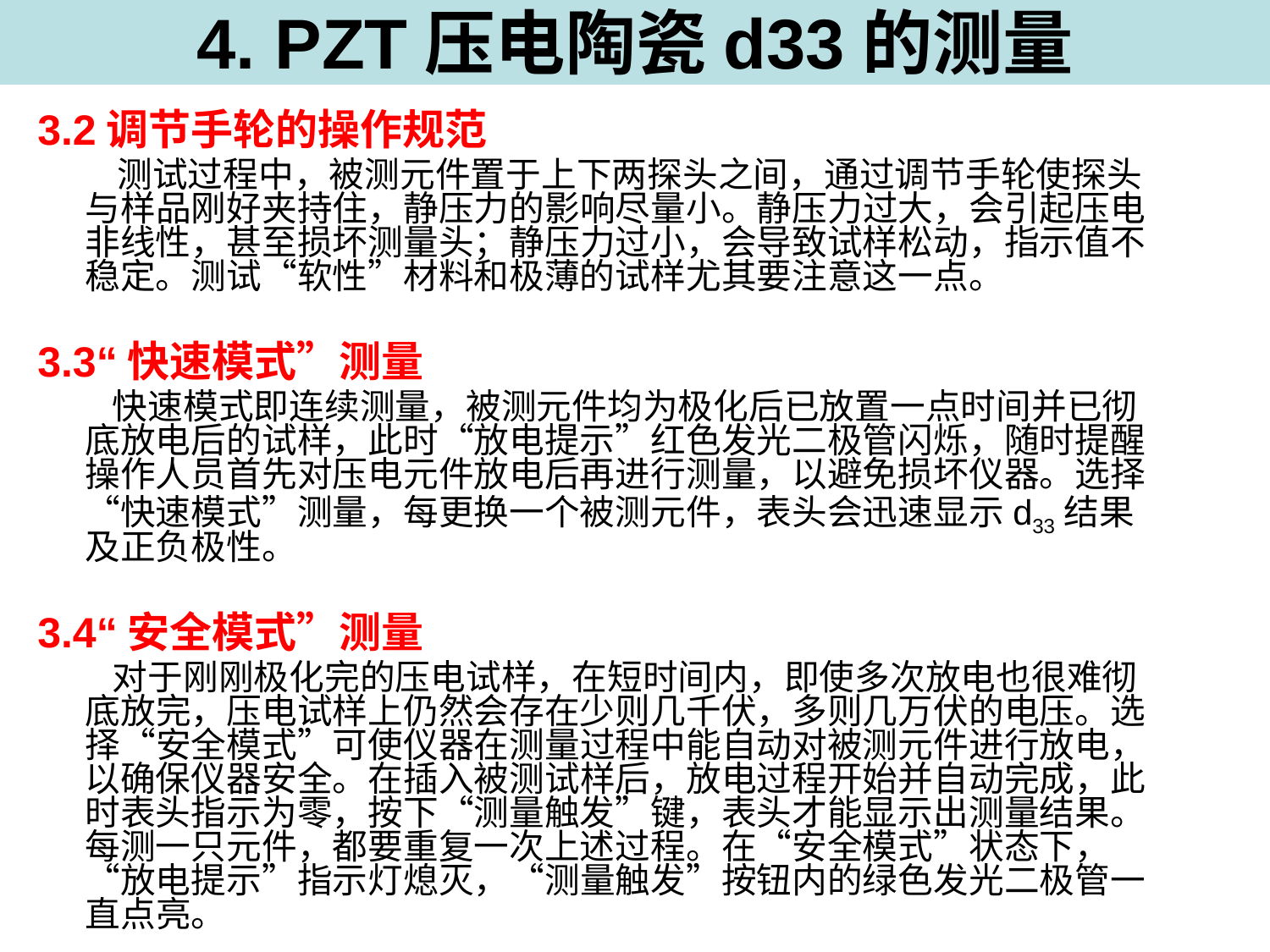

# 4. PZT压电陶瓷d33的测量
3.2调节手轮的操作规范
                测试过程中，被测元件置于上下两探头之间，通过调节手轮使探头与样品刚好夹持住，静压力的影响尽量小。静压力过大，会引起压电非线性，甚至损坏测量头；静压力过小，会导致试样松动，指示值不稳定。测试“软性”材料和极薄的试样尤其要注意这一点。

3.3“快速模式”测量
               快速模式即连续测量，被测元件均为极化后已放置一点时间并已彻底放电后的试样，此时“放电提示”红色发光二极管闪烁，随时提醒操作人员首先对压电元件放电后再进行测量，以避免损坏仪器。选择“快速模式”测量，每更换一个被测元件，表头会迅速显示d33结果及正负极性。

3.4“安全模式”测量
               对于刚刚极化完的压电试样，在短时间内，即使多次放电也很难彻底放完，压电试样上仍然会存在少则几千伏，多则几万伏的电压。选择“安全模式”可使仪器在测量过程中能自动对被测元件进行放电，以确保仪器安全。在插入被测试样后，放电过程开始并自动完成，此时表头指示为零，按下“测量触发”键，表头才能显示出测量结果。每测一只元件，都要重复一次上述过程。在“安全模式”状态下，“放电提示”指示灯熄灭，“测量触发”按钮内的绿色发光二极管一直点亮。